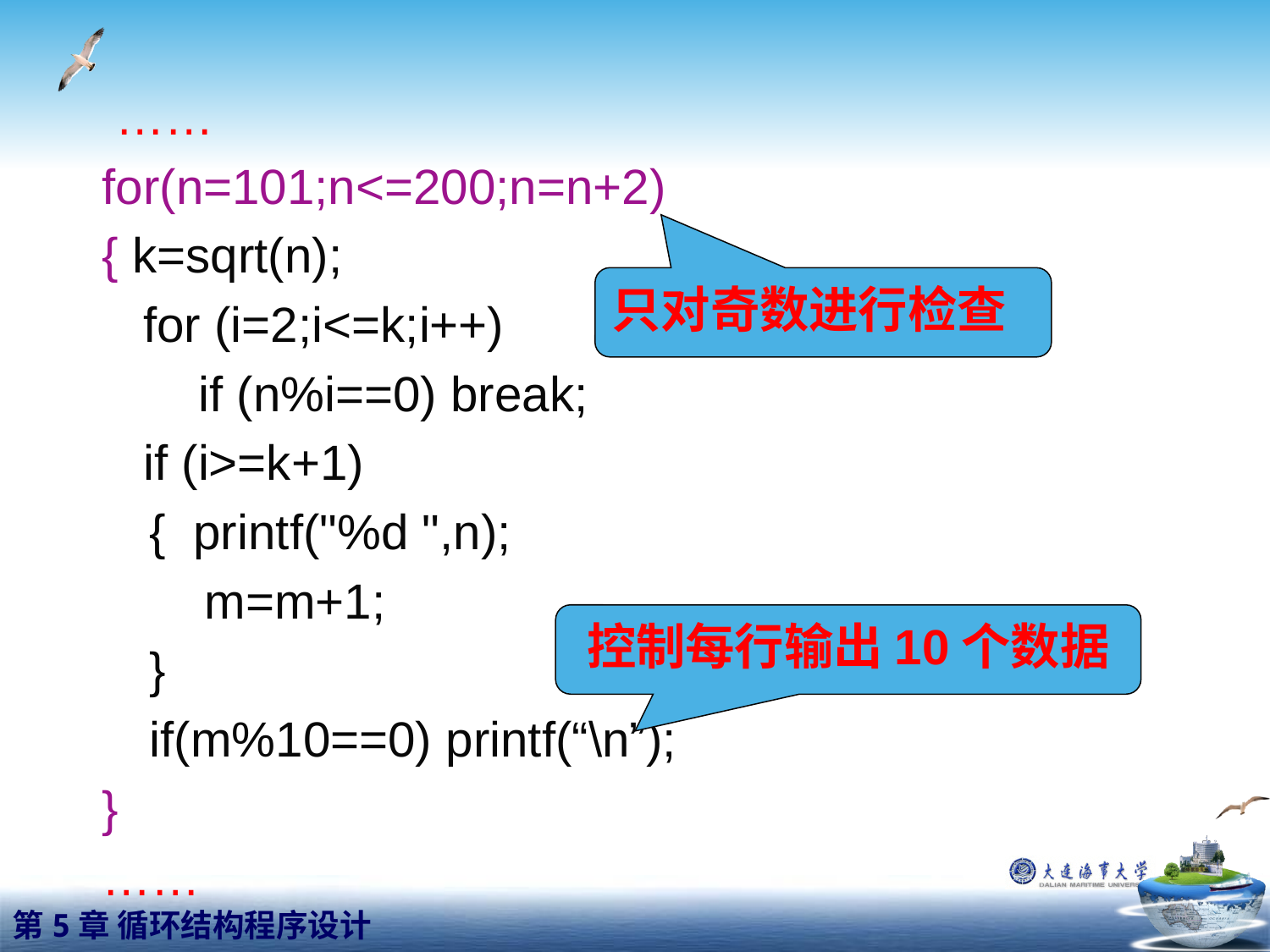

……
for(n=101;n<=200;n=n+2)
{ k=sqrt(n);
   for (i=2;i<=k;i++)
       if (n%i==0) break;
   if (i>=k+1)
	{  printf("%d ",n);
	    m=m+1;
	}
	if(m%10==0) printf(“\n”);
}
……
只对奇数进行检查
控制每行输出10个数据